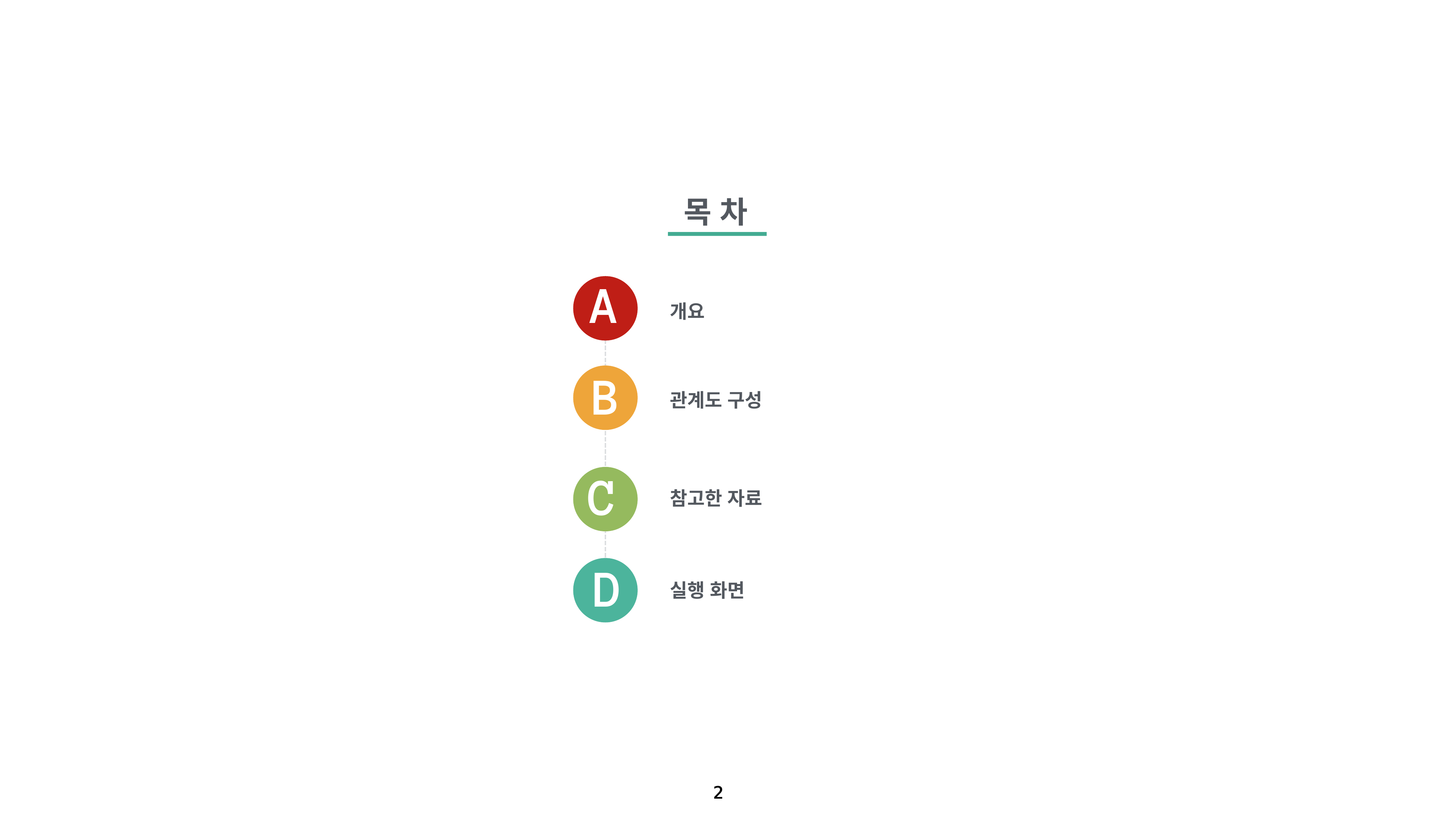

목 차

A

개요
B

관계도 구성
C

참고한 자료
D

실행 화면
E
2